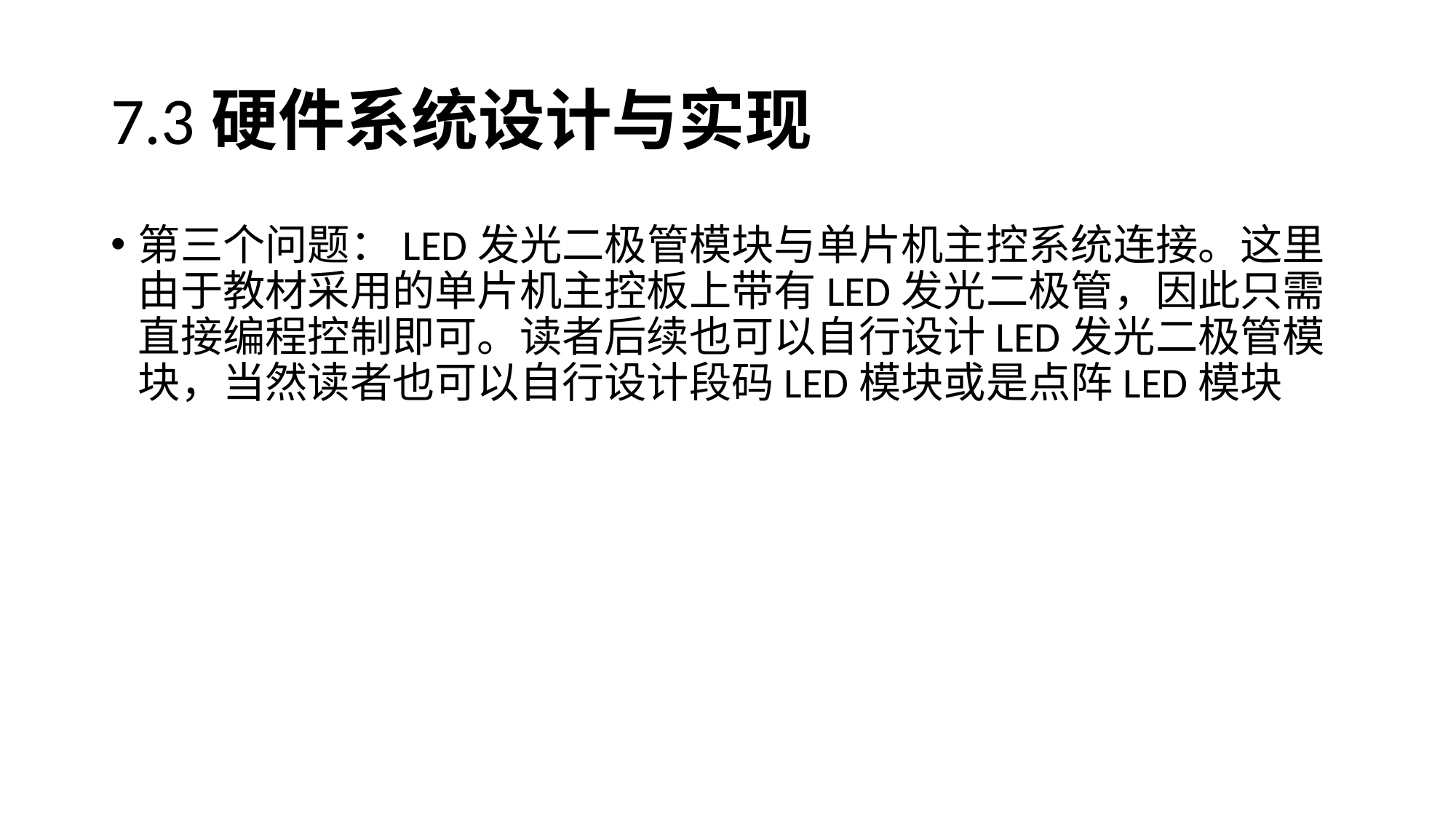

# 7.3硬件系统设计与实现
第三个问题：LED发光二极管模块与单片机主控系统连接。这里由于教材采用的单片机主控板上带有LED发光二极管，因此只需直接编程控制即可。读者后续也可以自行设计LED发光二极管模块，当然读者也可以自行设计段码LED模块或是点阵LED模块